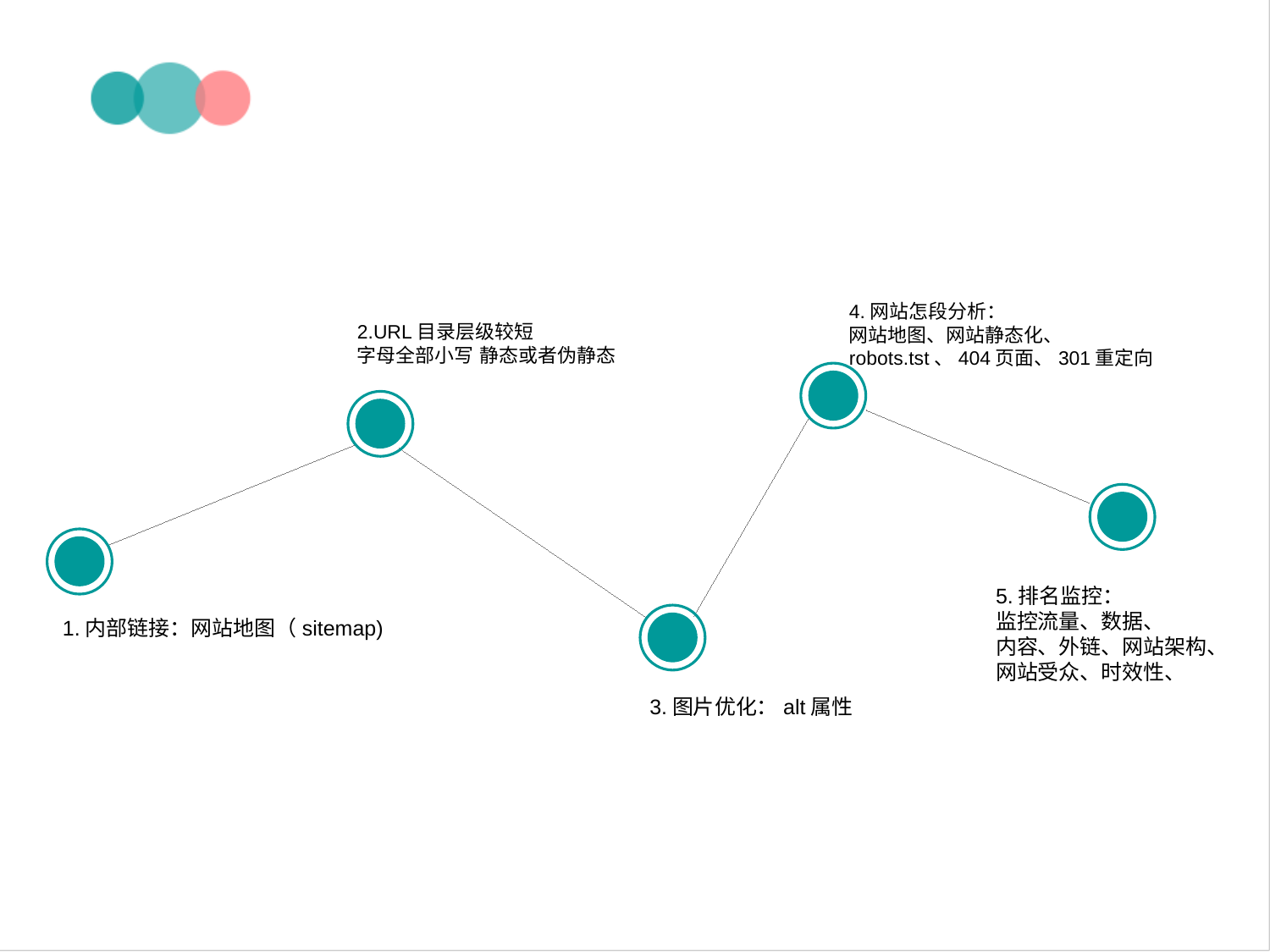

4.网站怎段分析：
网站地图、网站静态化、
robots.tst、404页面、301重定向
2.URL目录层级较短
字母全部小写 静态或者伪静态

5.排名监控：
监控流量、数据、
内容、外链、网站架构、
网站受众、时效性、

1.内部链接：网站地图（sitemap)
3.图片优化：alt属性